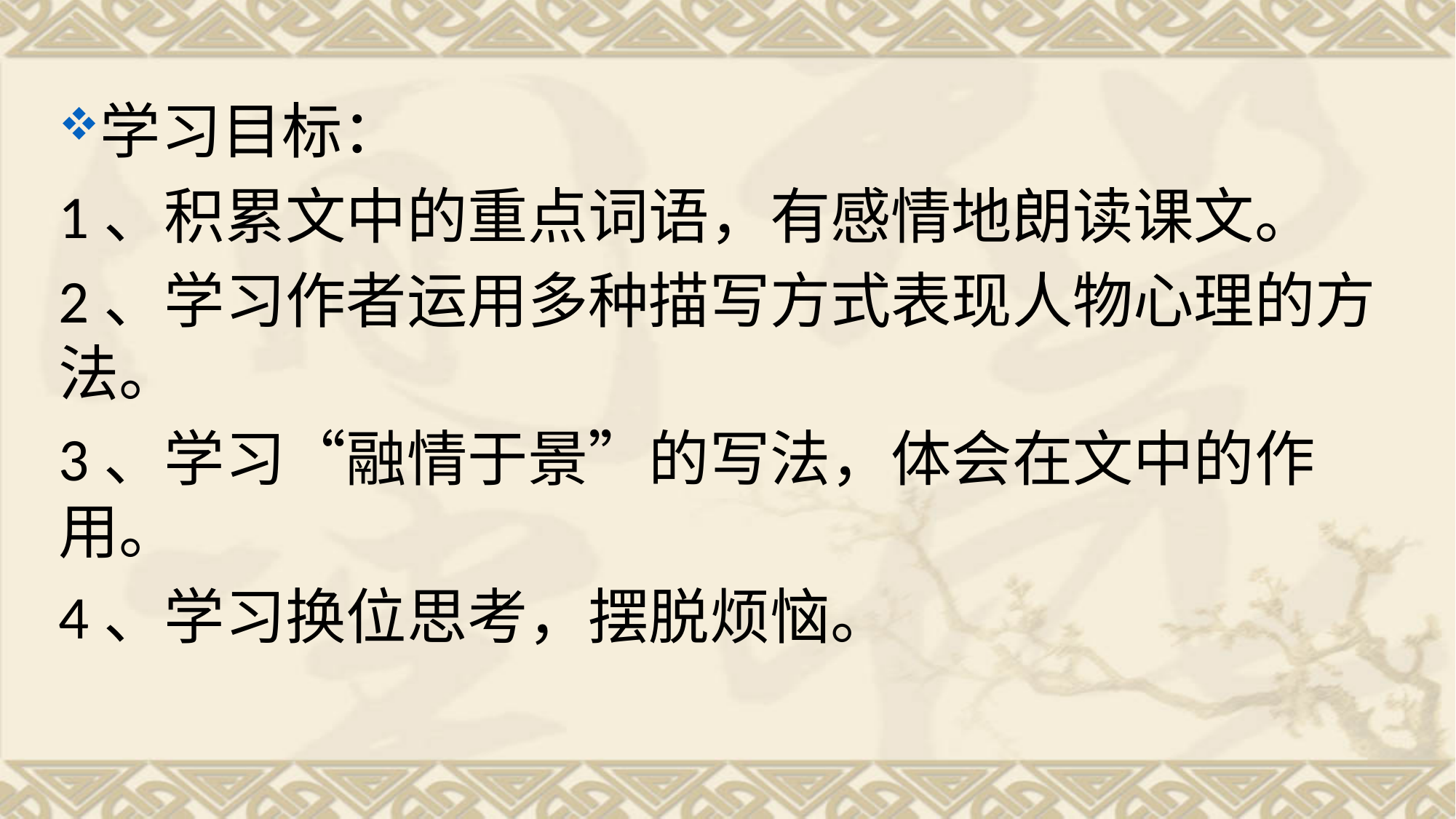

学习目标：
1、积累文中的重点词语，有感情地朗读课文。
2、学习作者运用多种描写方式表现人物心理的方法。
3、学习“融情于景”的写法，体会在文中的作用。
4、学习换位思考，摆脱烦恼。